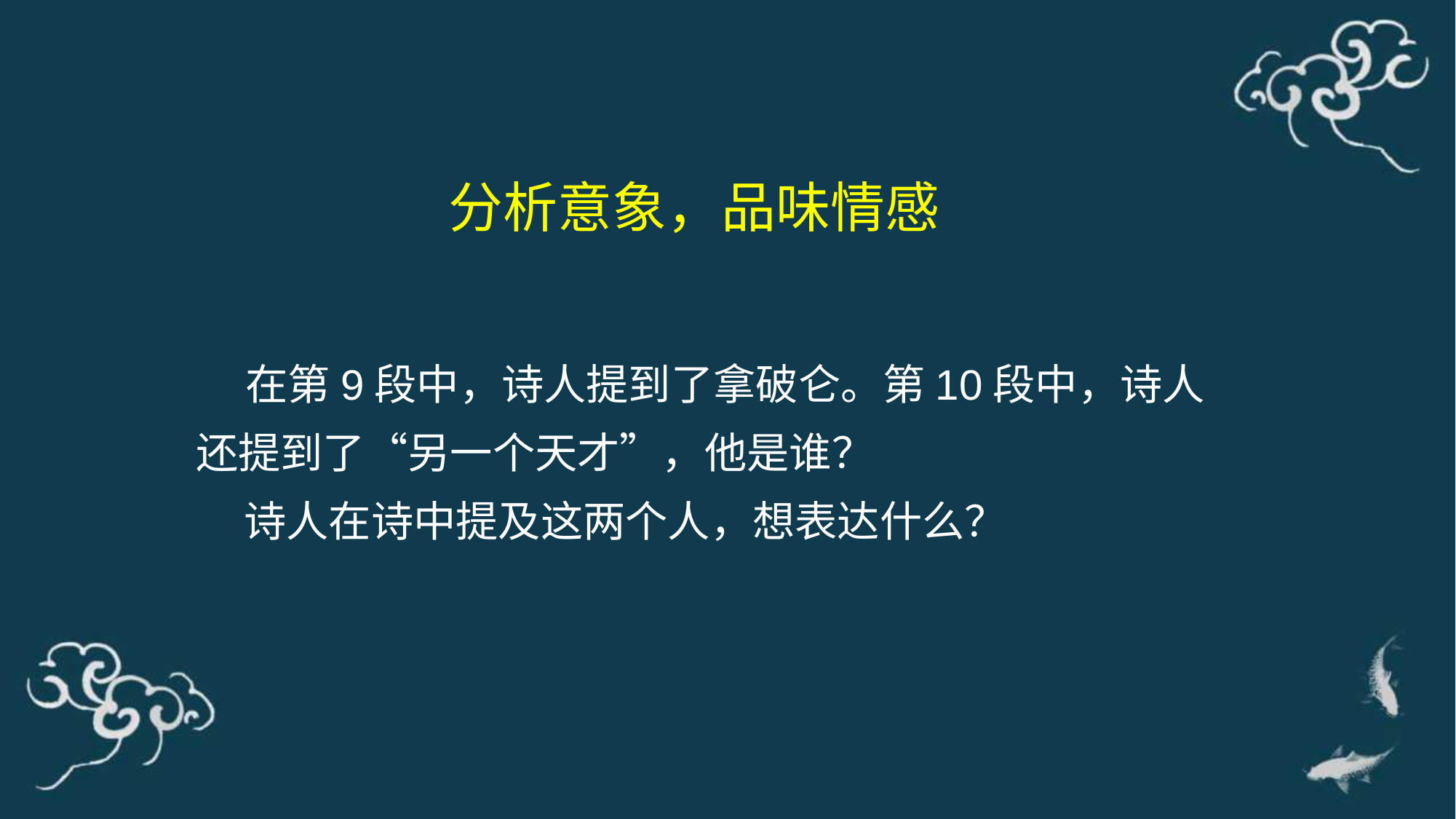

分析意象，品味情感
     在第9段中，诗人提到了拿破仑。第10段中，诗人还提到了“另一个天才”，他是谁？
    诗人在诗中提及这两个人，想表达什么？